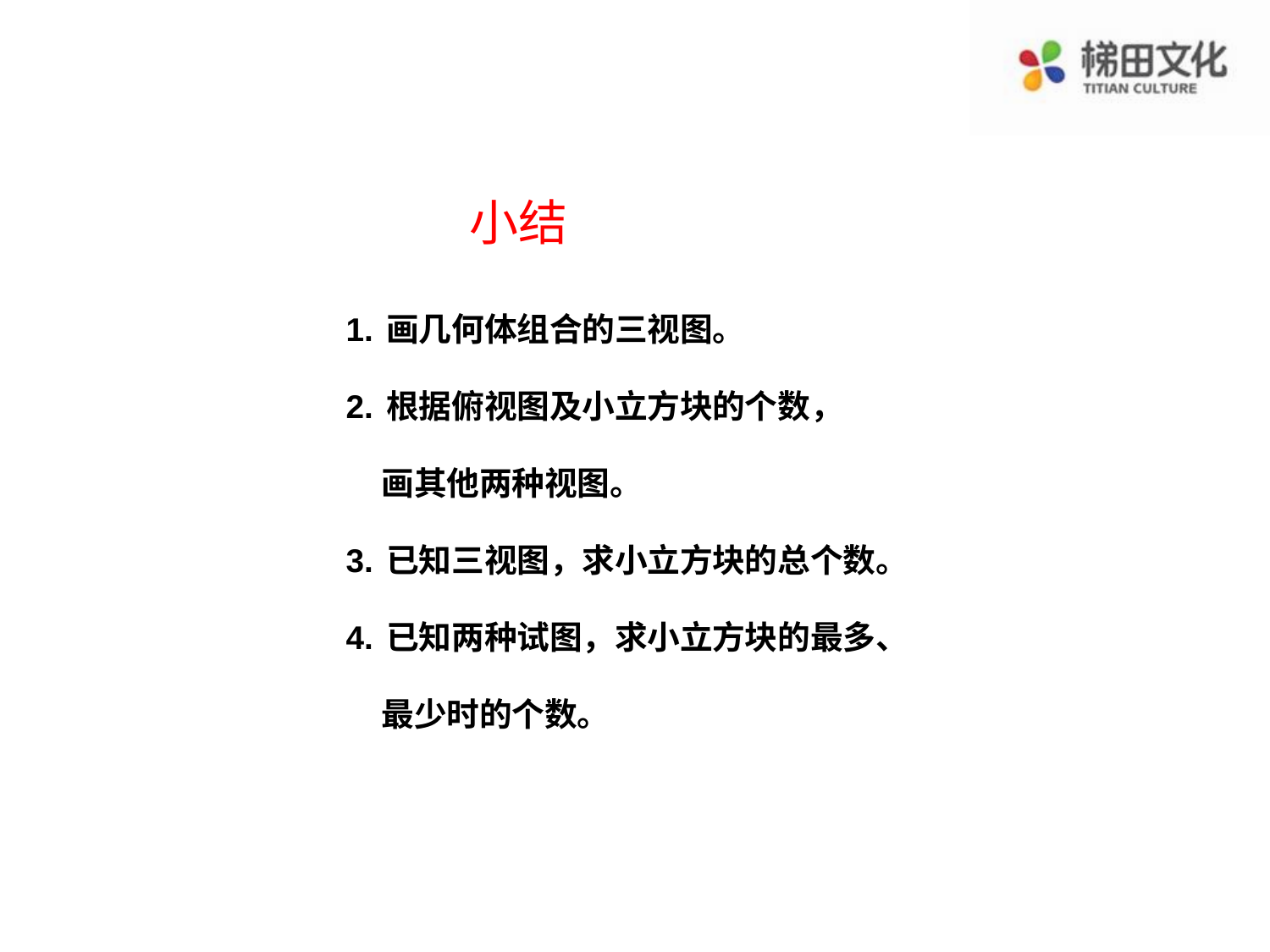

小结
1.画几何体组合的三视图。
2.根据俯视图及小立方块的个数，
   画其他两种视图。
3.已知三视图，求小立方块的总个数。
4.已知两种试图，求小立方块的最多、
   最少时的个数。